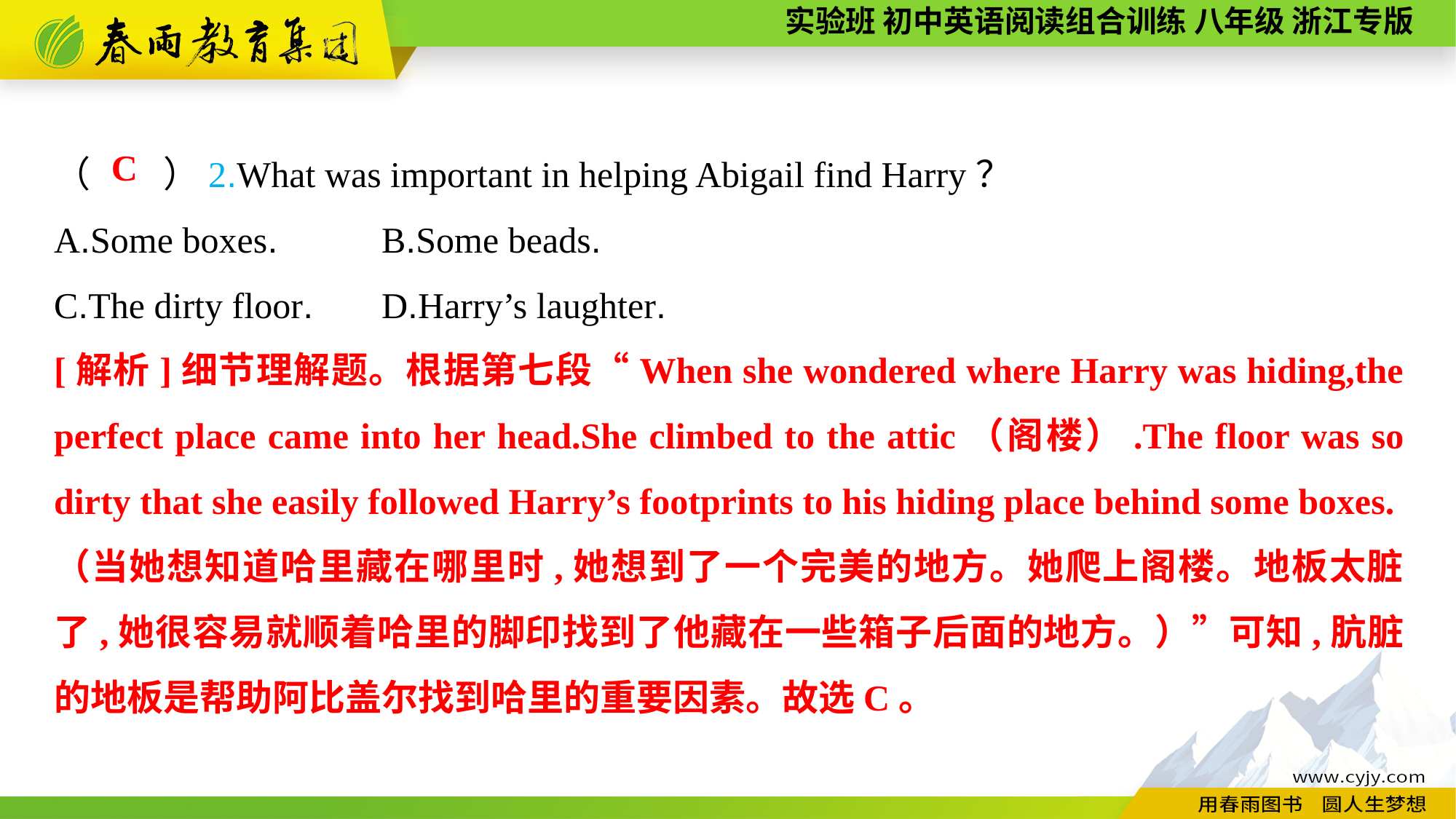

（　　）2.What was important in helping Abigail find Harry？
A.Some boxes.	B.Some beads.
C.The dirty floor.	D.Harry’s laughter.
C
[解析]细节理解题。根据第七段“When she wondered where Harry was hiding,the perfect place came into her head.She climbed to the attic（阁楼）.The floor was so dirty that she easily followed Harry’s footprints to his hiding place behind some boxes.（当她想知道哈里藏在哪里时,她想到了一个完美的地方。她爬上阁楼。地板太脏了,她很容易就顺着哈里的脚印找到了他藏在一些箱子后面的地方。）”可知,肮脏的地板是帮助阿比盖尔找到哈里的重要因素。故选C。